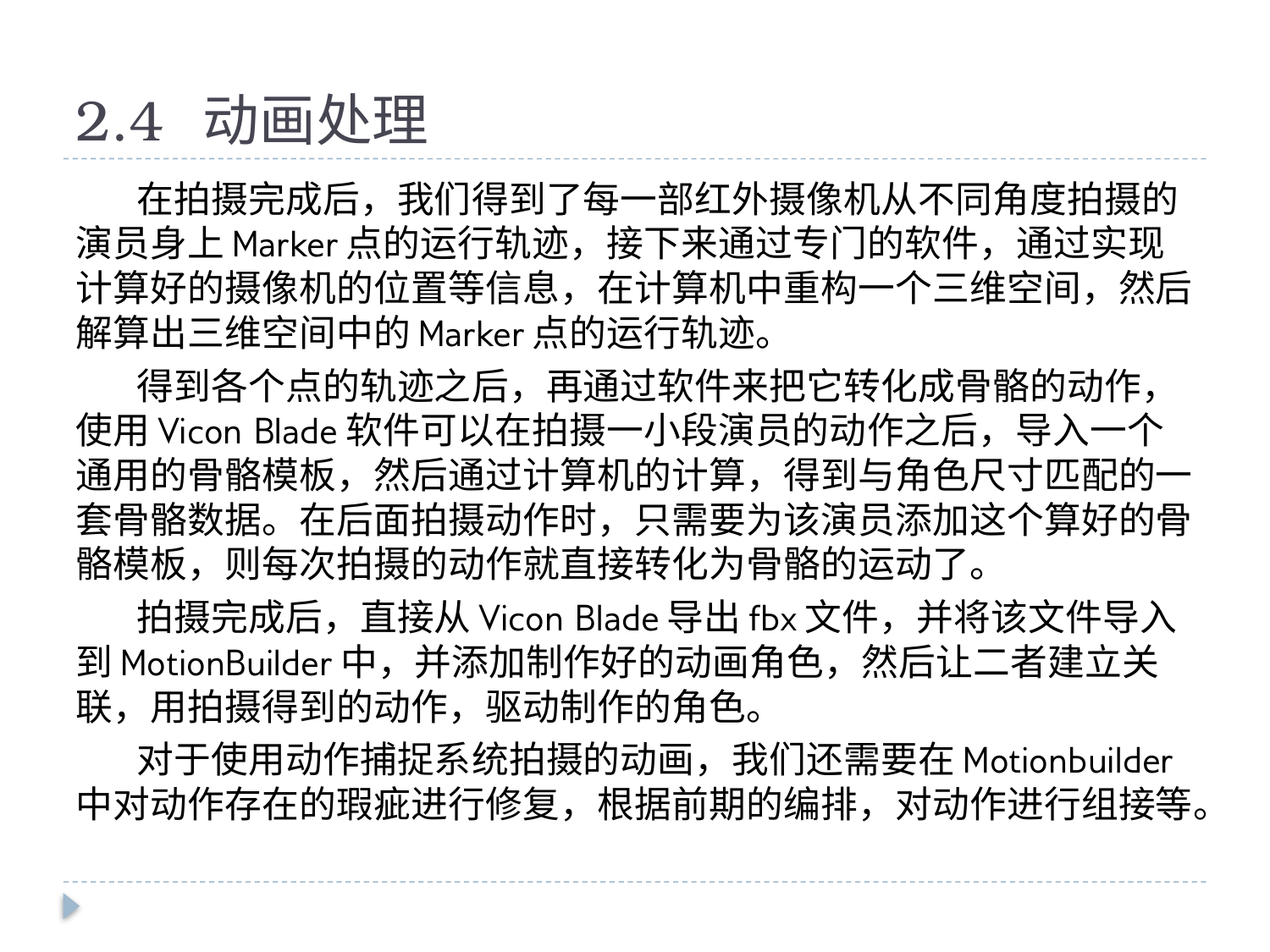

# 2.4	动画处理
在拍摄完成后，我们得到了每一部红外摄像机从不同角度拍摄的演员身上Marker点的运行轨迹，接下来通过专门的软件，通过实现计算好的摄像机的位置等信息，在计算机中重构一个三维空间，然后解算出三维空间中的Marker点的运行轨迹。
得到各个点的轨迹之后，再通过软件来把它转化成骨骼的动作，使用Vicon Blade软件可以在拍摄一小段演员的动作之后，导入一个通用的骨骼模板，然后通过计算机的计算，得到与角色尺寸匹配的一套骨骼数据。在后面拍摄动作时，只需要为该演员添加这个算好的骨骼模板，则每次拍摄的动作就直接转化为骨骼的运动了。
拍摄完成后，直接从Vicon Blade导出fbx文件，并将该文件导入到MotionBuilder中，并添加制作好的动画角色，然后让二者建立关联，用拍摄得到的动作，驱动制作的角色。
对于使用动作捕捉系统拍摄的动画，我们还需要在Motionbuilder中对动作存在的瑕疵进行修复，根据前期的编排，对动作进行组接等。